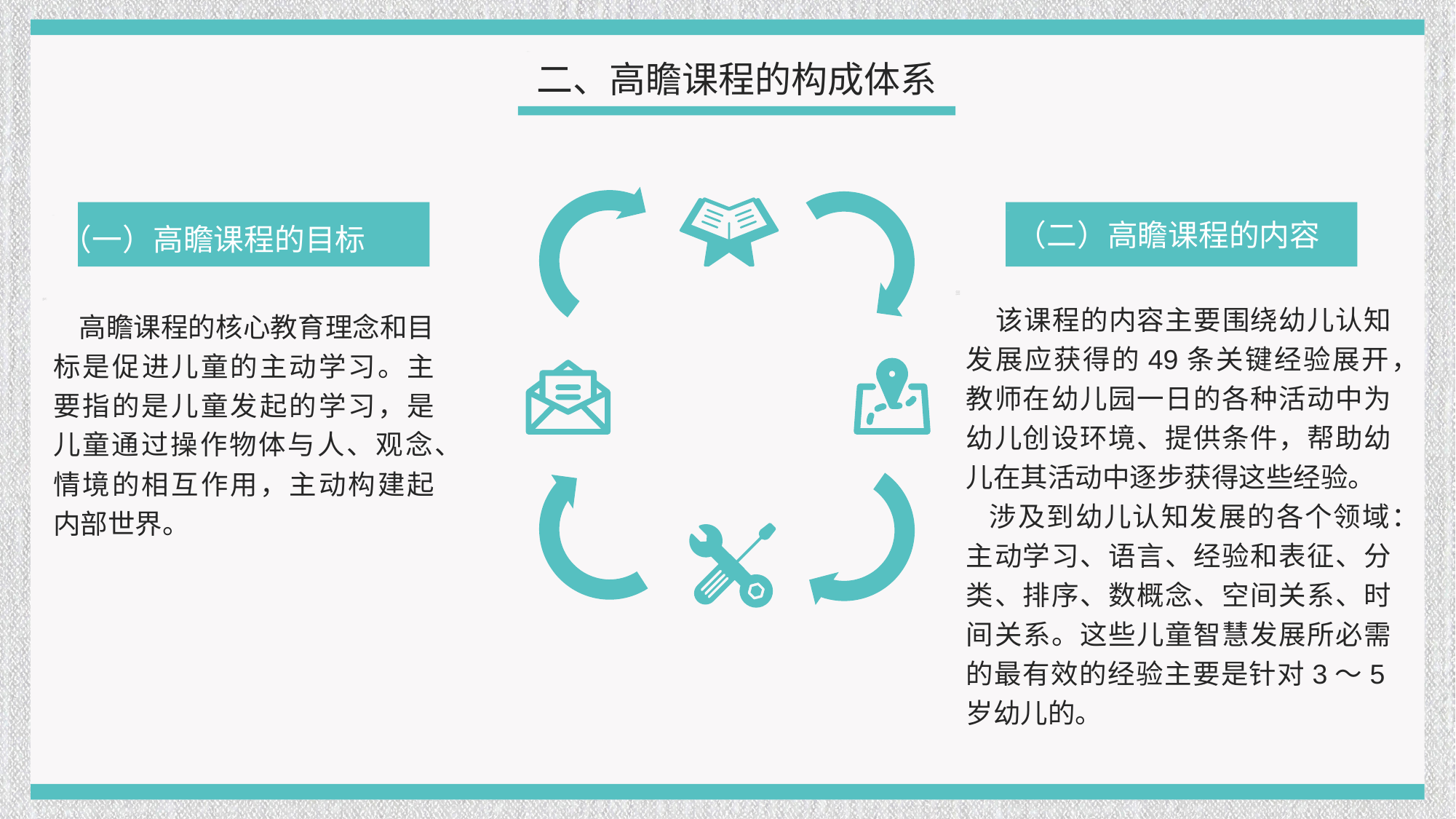

二、高瞻课程的构成体系

（二）高瞻课程的内容
（一）高瞻课程的目标
   该课程的内容主要围绕幼儿认知发展应获得的49条关键经验展开，教师在幼儿园一日的各种活动中为幼儿创设环境、提供条件，帮助幼儿在其活动中逐步获得这些经验。
  涉及到幼儿认知发展的各个领域：主动学习、语言、经验和表征、分类、排序、数概念、空间关系、时间关系。这些儿童智慧发展所必需的最有效的经验主要是针对3～5岁幼儿的。
   高瞻课程的核心教育理念和目标是促进儿童的主动学习。主要指的是儿童发起的学习，是儿童通过操作物体与人、观念、情境的相互作用，主动构建起内部世界。